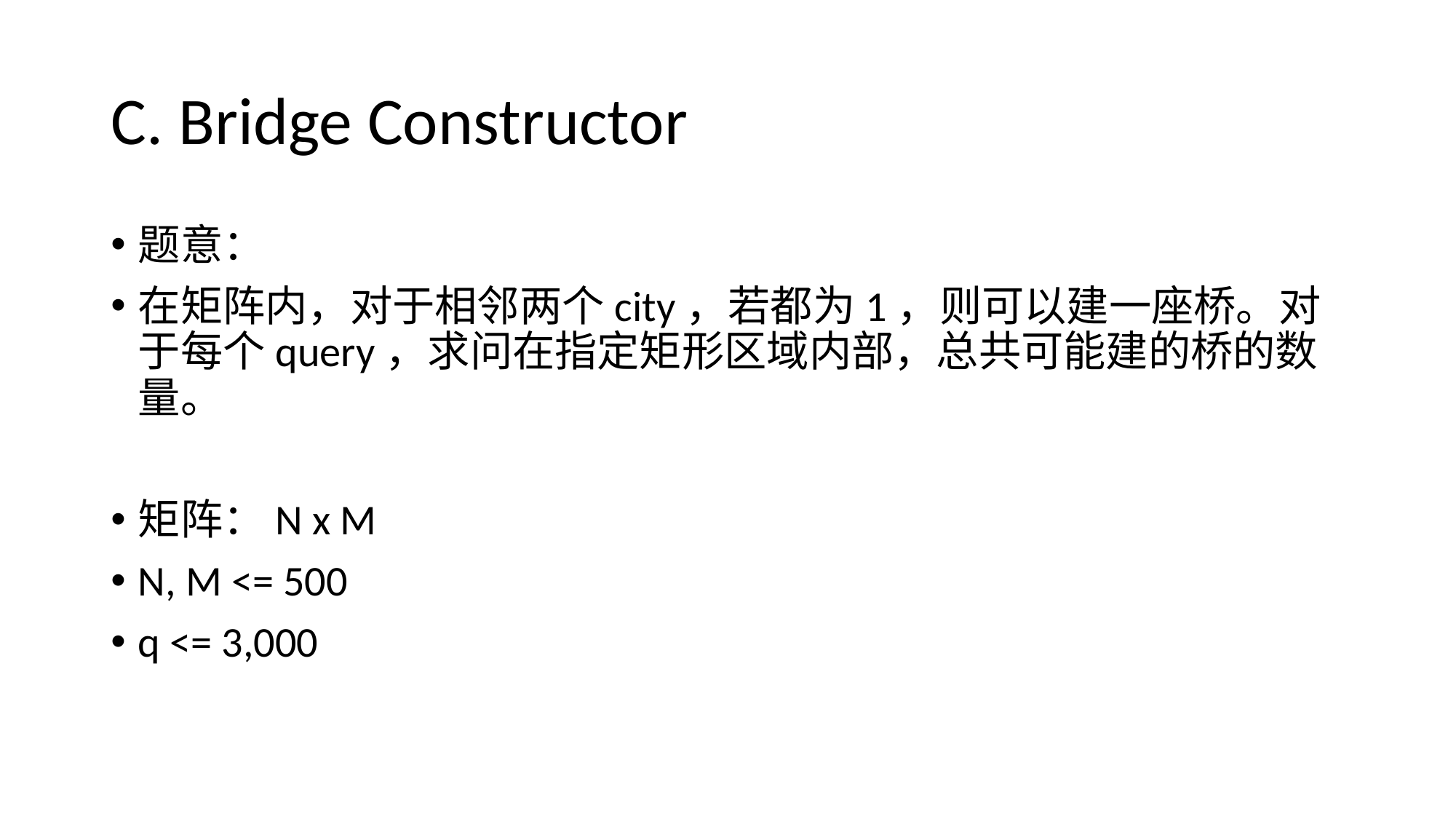

# C. Bridge Constructor
题意：
在矩阵内，对于相邻两个city，若都为1，则可以建一座桥。对于每个query，求问在指定矩形区域内部，总共可能建的桥的数量。

矩阵：N x M
N, M <= 500
q <= 3,000